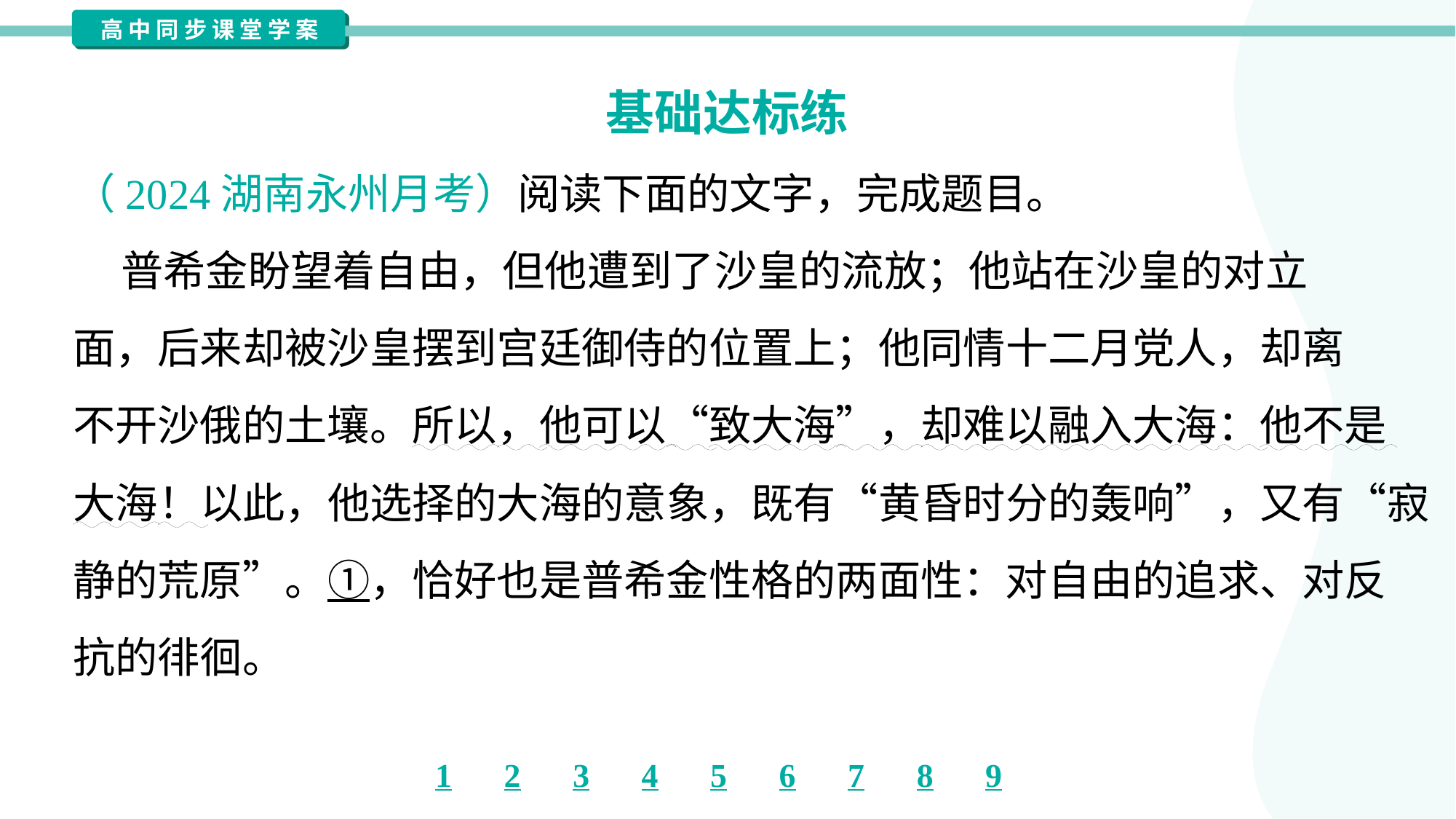

基础达标练
（2024湖南永州月考）阅读下面的文字，完成题目。
    普希金盼望着自由，但他遭到了沙皇的流放；他站在沙皇的对立
面，后来却被沙皇摆到宫廷御侍的位置上；他同情十二月党人，却离
不开沙俄的土壤。所以，他可以“致大海”，却难以融入大海：他不是
大海！以此，他选择的大海的意象，既有“黄昏时分的轰响”，又有“寂
静的荒原”。①，恰好也是普希金性格的两面性：对自由的追求、对反
抗的徘徊。